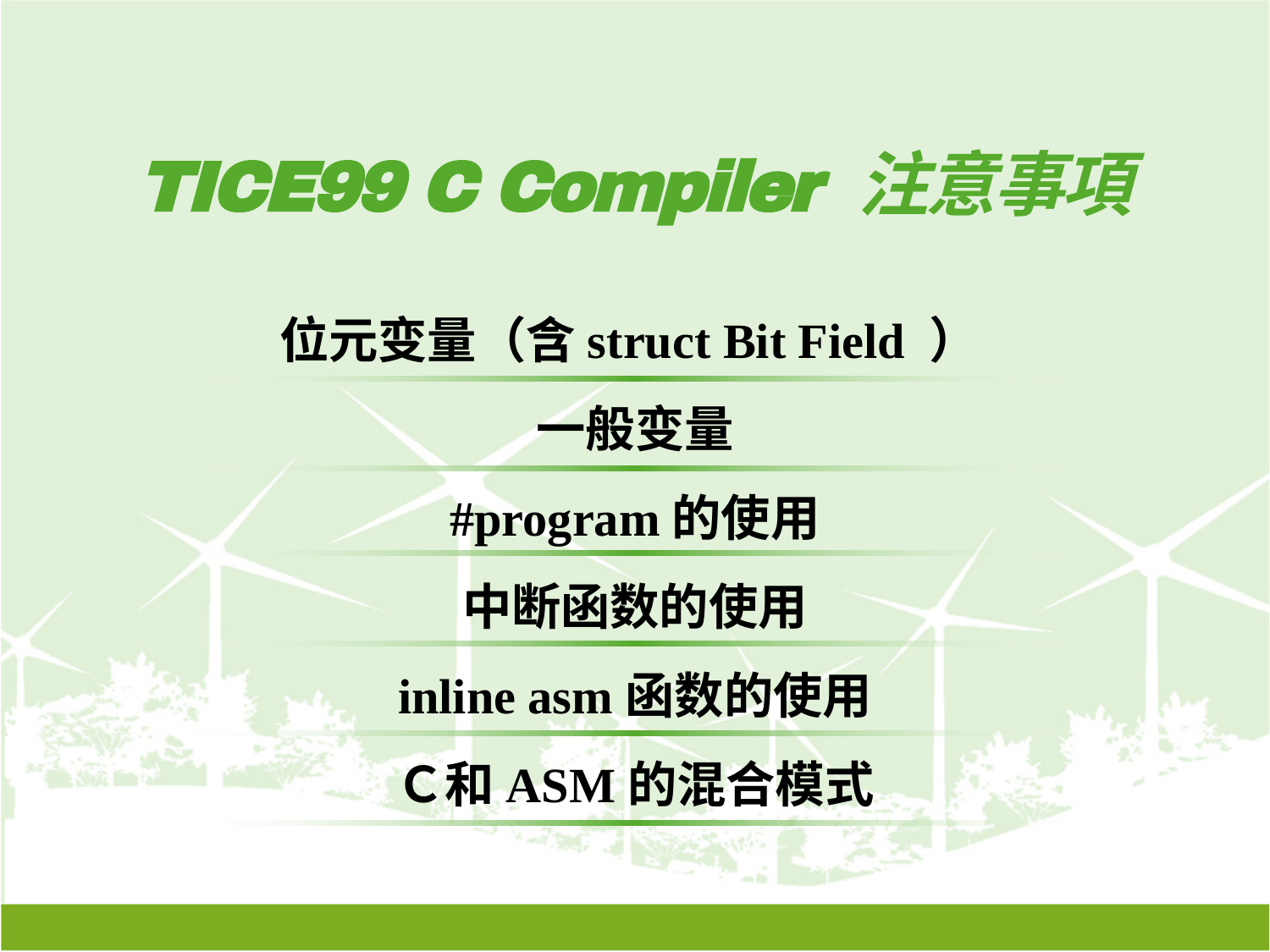

# TICE99 C Compiler 注意事項
位元变量（含struct Bit Field ）
一般变量
#program的使用
中断函数的使用
inline asm函数的使用
Ｃ和ASM的混合模式